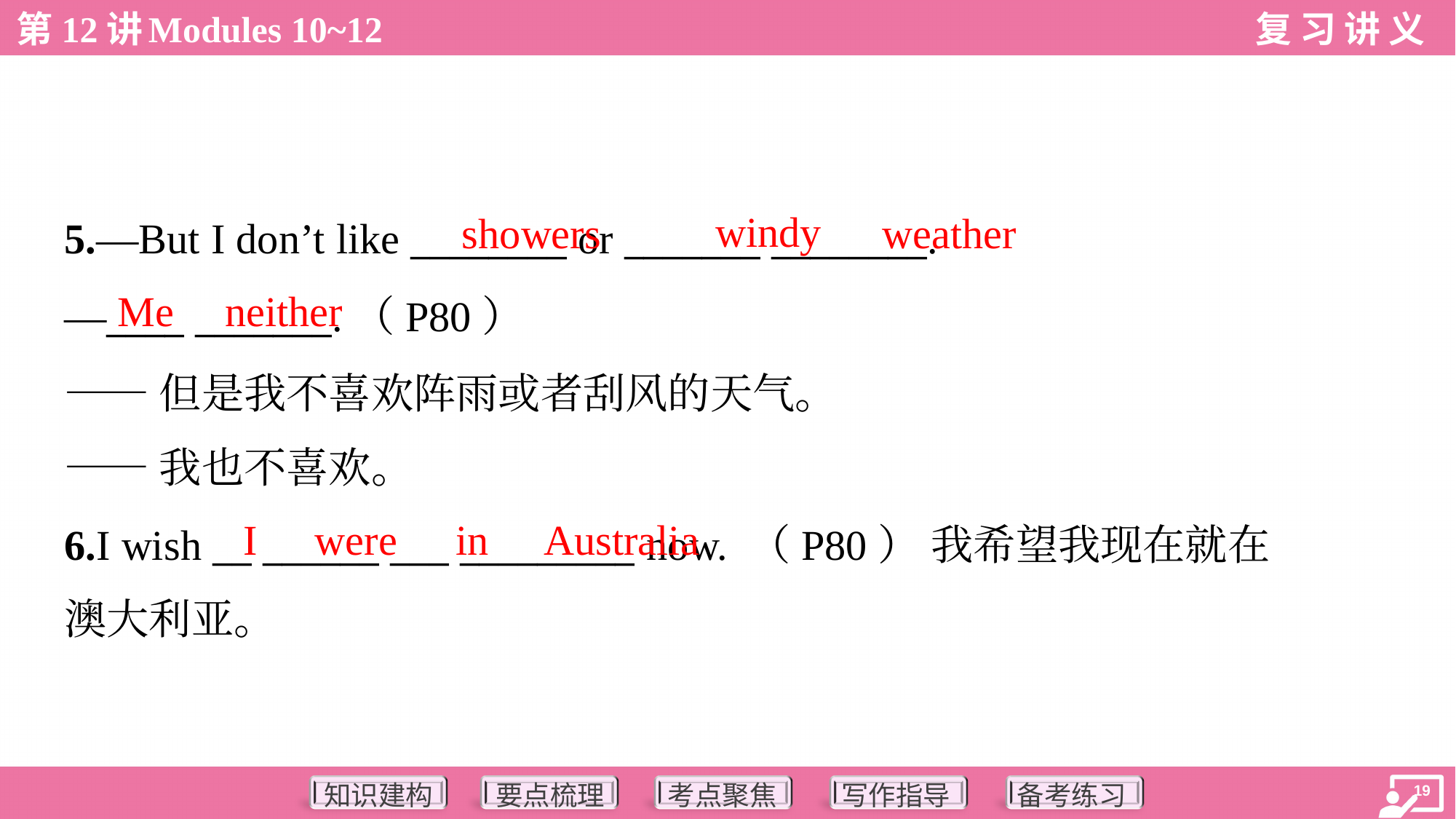

windy
showers
weather
5.—But I don’t like ________ or _______ ________.
—____ _______.（P80）
——但是我不喜欢阵雨或者刮风的天气。
——我也不喜欢。
Me
neither
I
were
in
Australia
6.I wish __ ______ ___ _________ now. （P80） 我希望我现在就在
澳大利亚。